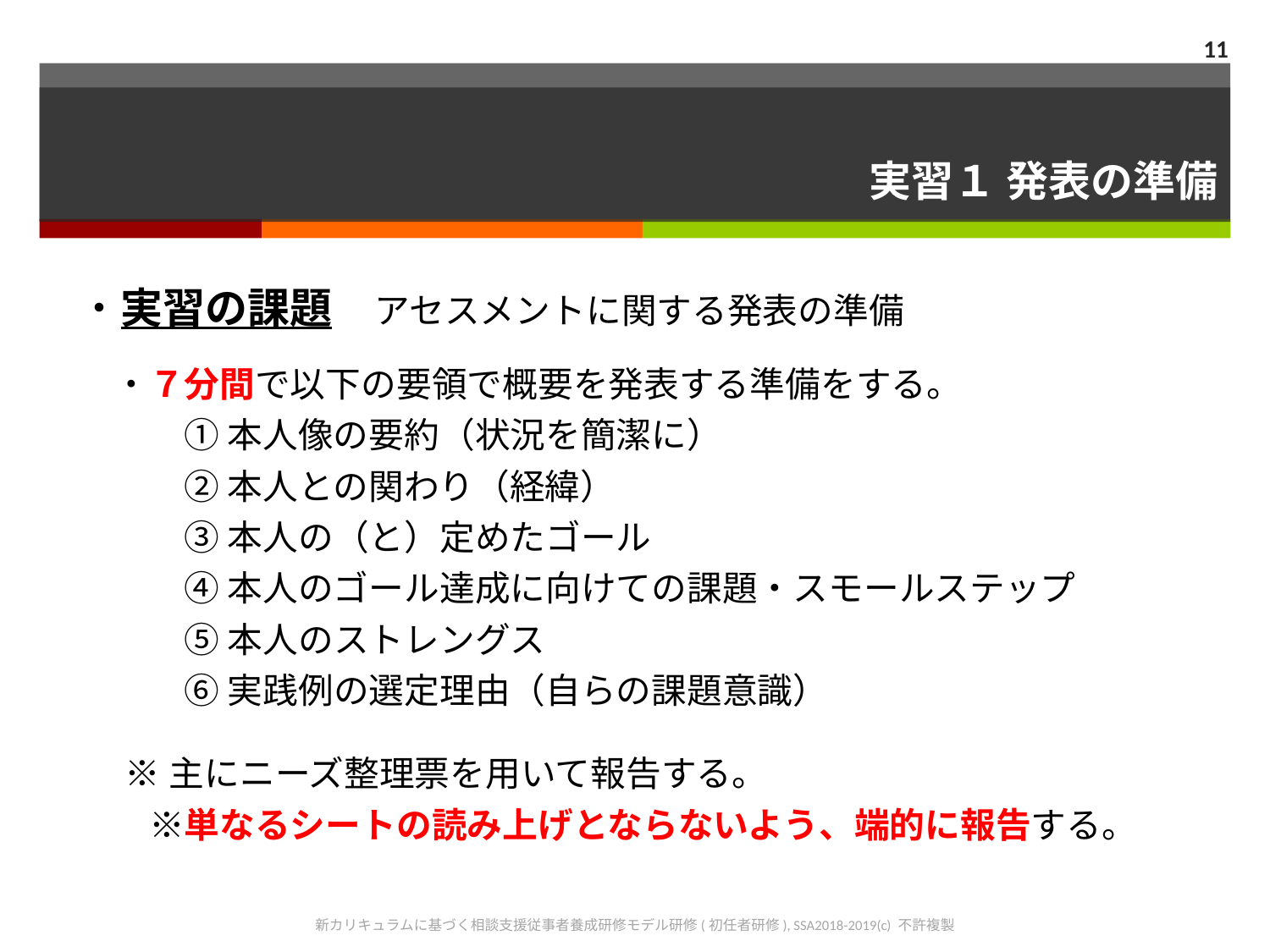

11
# 実習１ 発表の準備
・実習の課題　アセスメントに関する発表の準備

　・７分間で以下の要領で概要を発表する準備をする。
　　　① 本人像の要約（状況を簡潔に）
　　　② 本人との関わり（経緯）
　　　③ 本人の（と）定めたゴール
　　　④ 本人のゴール達成に向けての課題・スモールステップ
　　　⑤ 本人のストレングス
　　　⑥ 実践例の選定理由（自らの課題意識）

      ※主にニーズ整理票を用いて報告する。
　　※単なるシートの読み上げとならないよう、端的に報告する。
新カリキュラムに基づく相談支援従事者養成研修モデル研修(初任者研修), SSA2018-2019(c) 不許複製